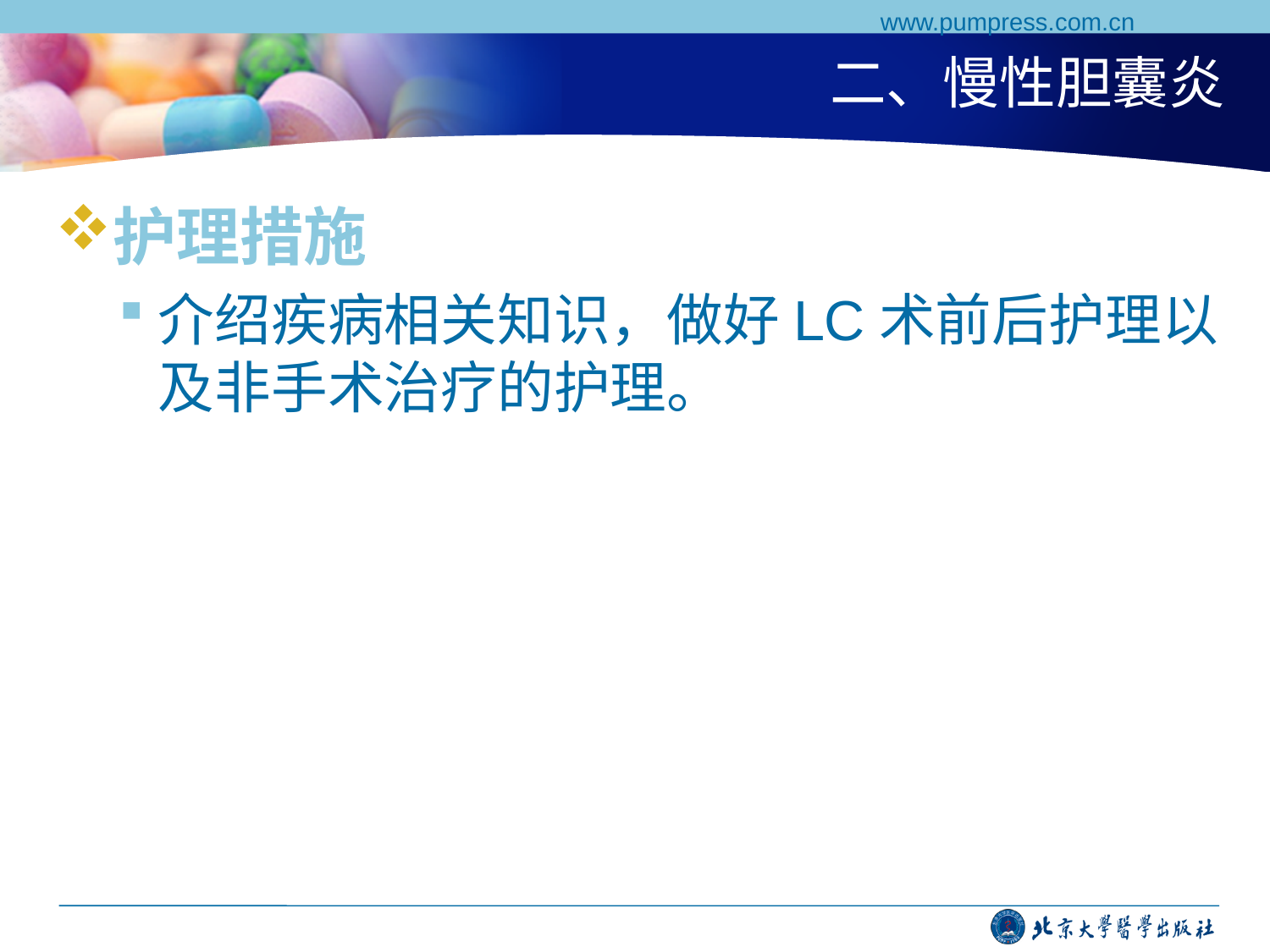

www.pumpress.com.cn
# 二、慢性胆囊炎
护理措施
介绍疾病相关知识，做好LC术前后护理以及非手术治疗的护理。